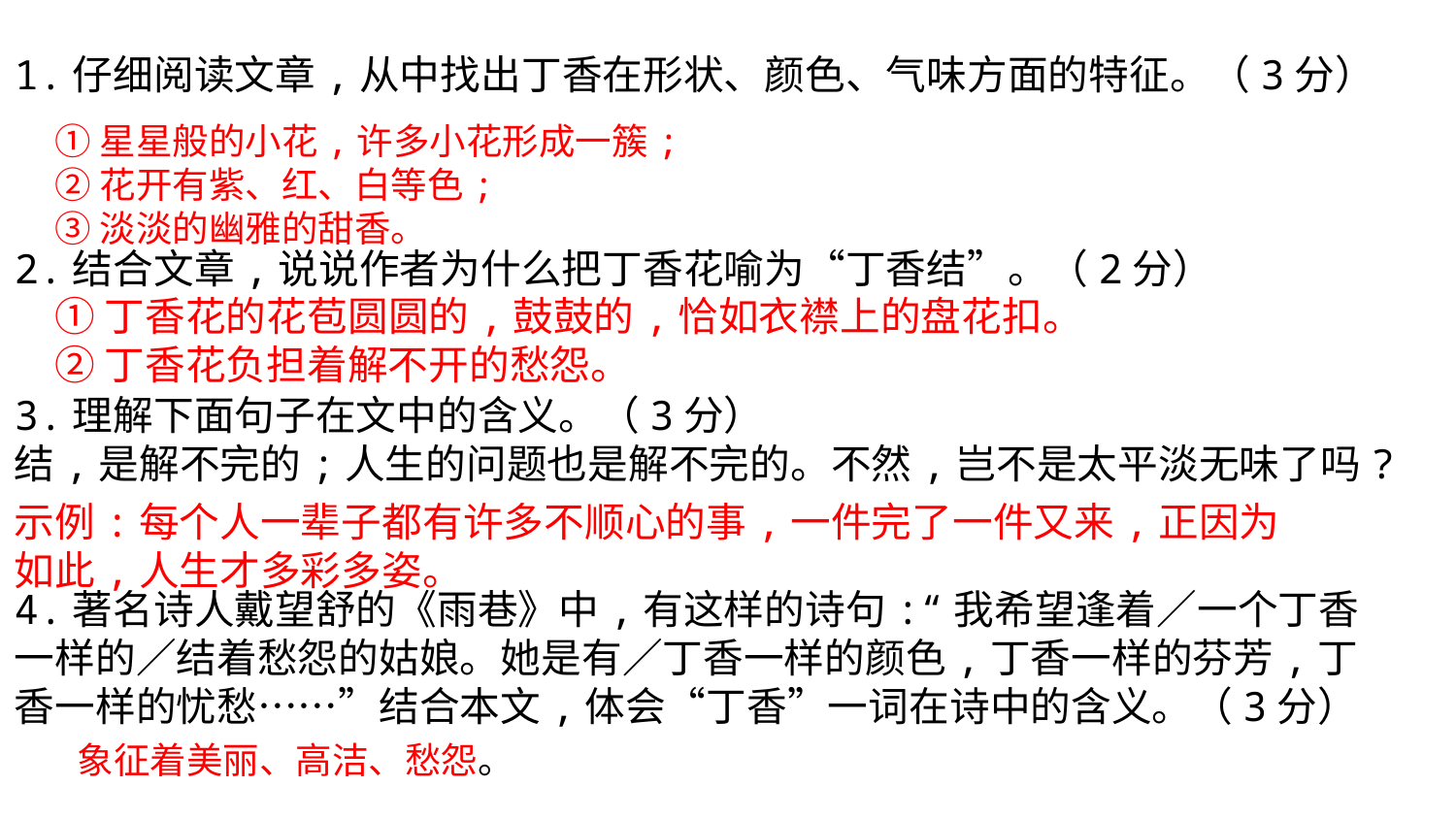

1.仔细阅读文章,从中找出丁香在形状、颜色、气味方面的特征。（3分）

2.结合文章,说说作者为什么把丁香花喻为“丁香结”。（2分）

3.理解下面句子在文中的含义。（3分）
结,是解不完的;人生的问题也是解不完的。不然,岂不是太平淡无味了吗?

4.著名诗人戴望舒的《雨巷》中,有这样的诗句:“我希望逢着∕一个丁香一样的∕结着愁怨的姑娘。她是有∕丁香一样的颜色,丁香一样的芬芳,丁香一样的忧愁……”结合本文,体会“丁香”一词在诗中的含义。（3分）
①星星般的小花,许多小花形成一簇;
②花开有紫、红、白等色;
③淡淡的幽雅的甜香。
①丁香花的花苞圆圆的,鼓鼓的,恰如衣襟上的盘花扣。
②丁香花负担着解不开的愁怨。
示例:每个人一辈子都有许多不顺心的事,一件完了一件又来,正因为如此,人生才多彩多姿。
象征着美丽、高洁、愁怨。